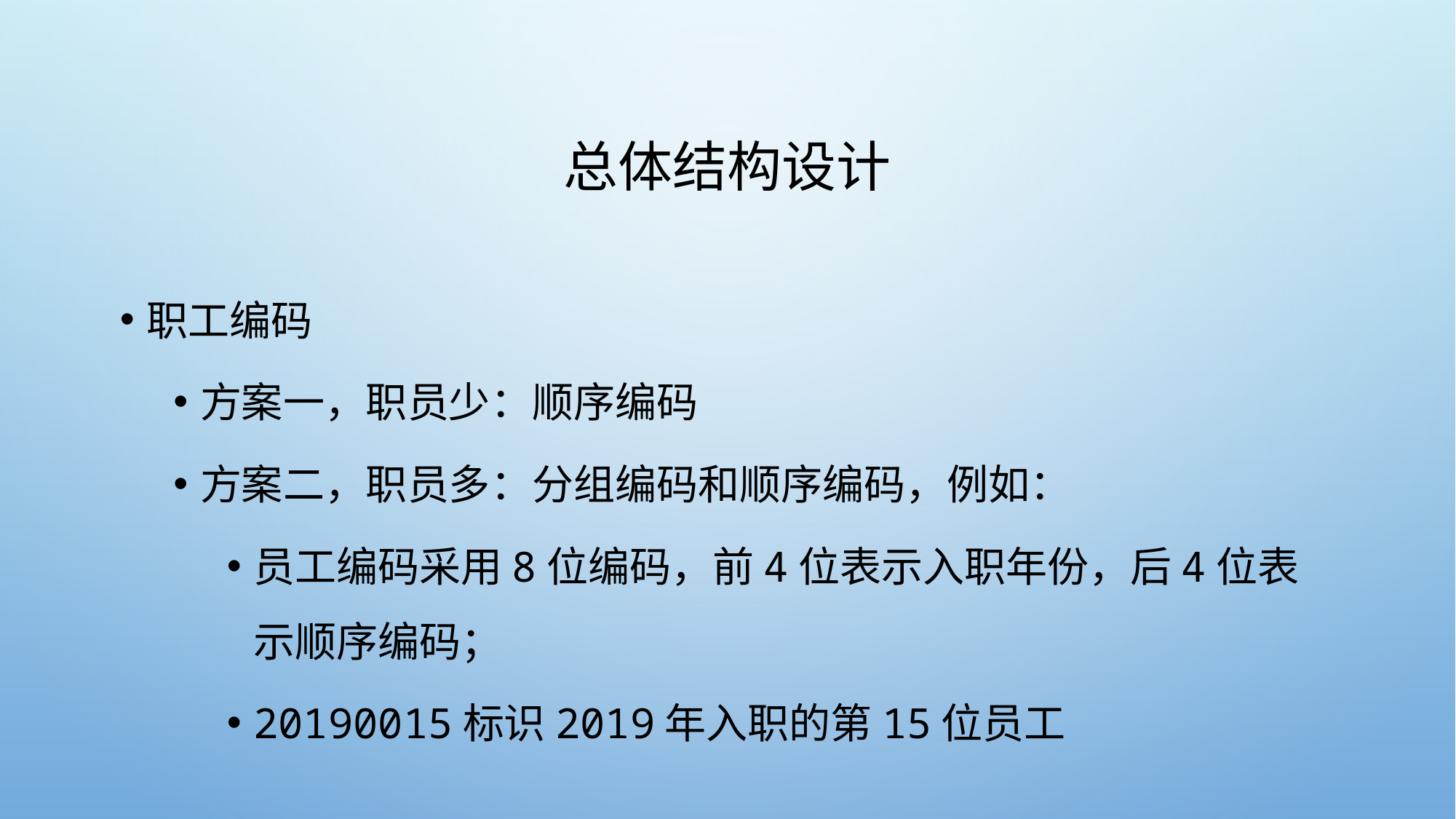

# 总体结构设计
职工编码
方案一，职员少：顺序编码
方案二，职员多：分组编码和顺序编码，例如：
员工编码采用8位编码，前4位表示入职年份，后4位表示顺序编码；
20190015标识2019年入职的第15位员工